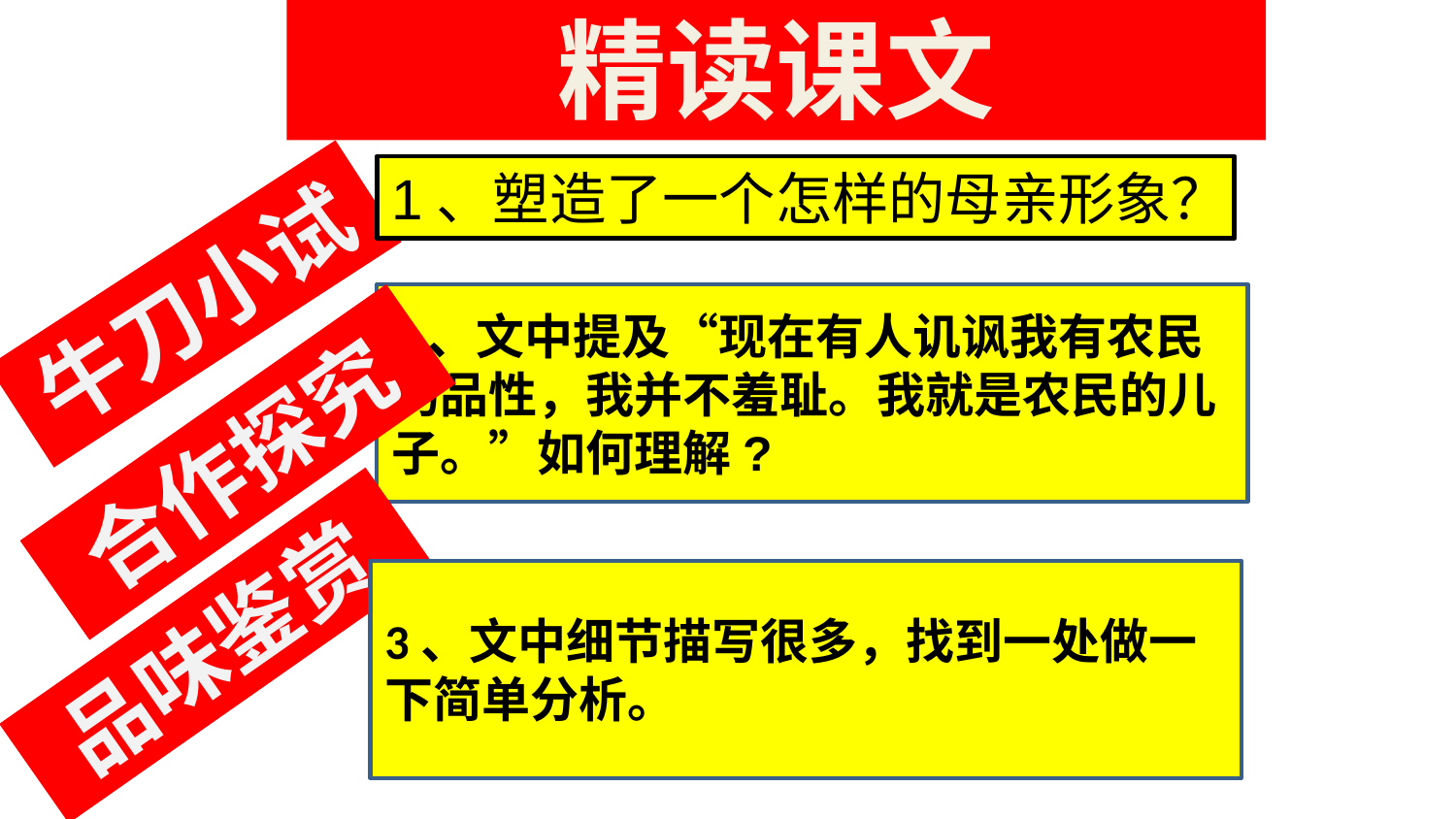

精读课文
1、塑造了一个怎样的母亲形象？
牛刀小试
2、文中提及“现在有人讥讽我有农民的品性，我并不羞耻。我就是农民的儿子。”如何理解?
合作探究
3、文中细节描写很多，找到一处做一下简单分析。
品味鉴赏